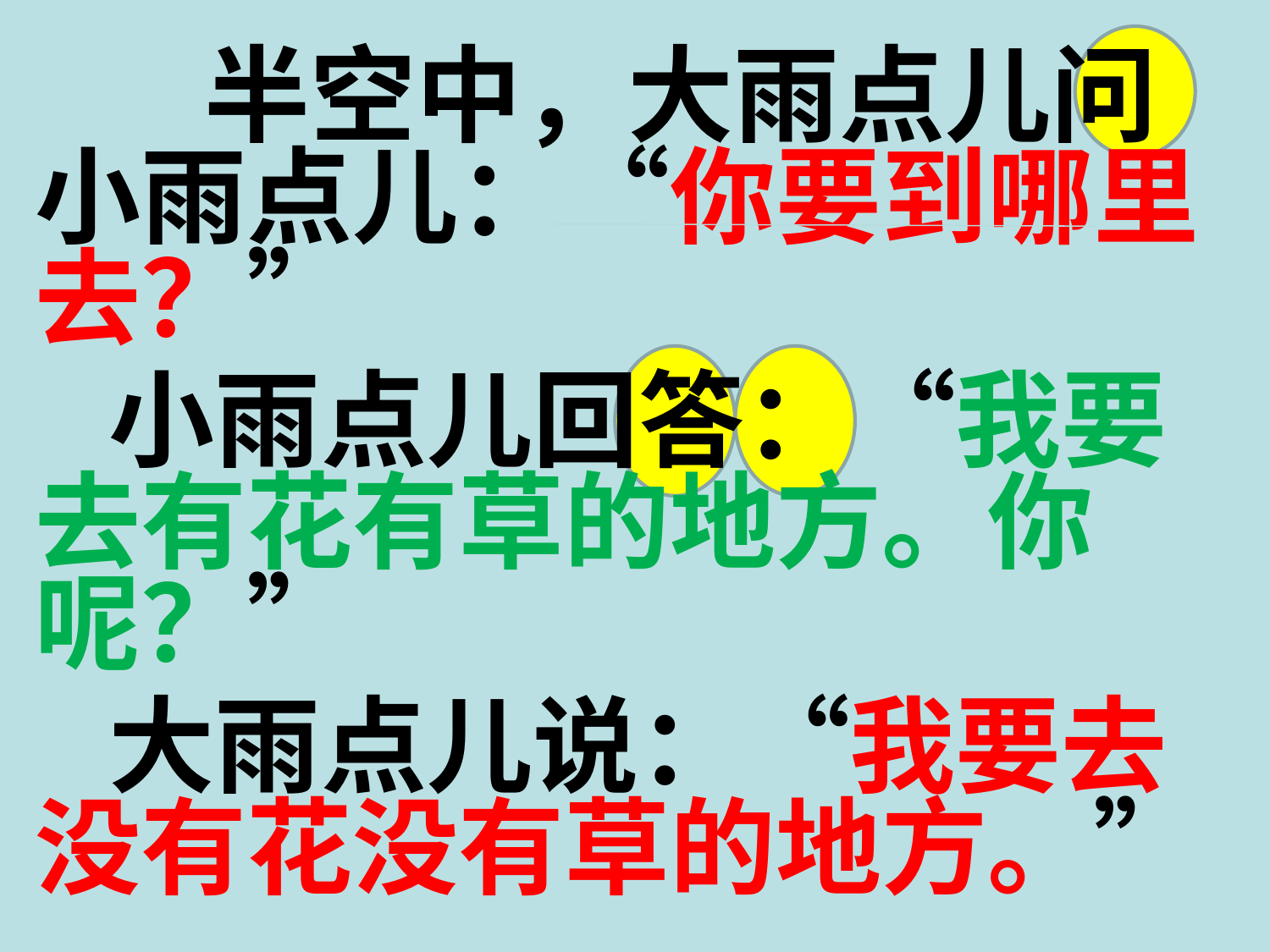

半空中，大雨点儿问小雨点儿：“你要到哪里去？”
    小雨点儿回答：“我要去有花有草的地方。你呢？”
    大雨点儿说：“我要去没有花没有草的地方。”